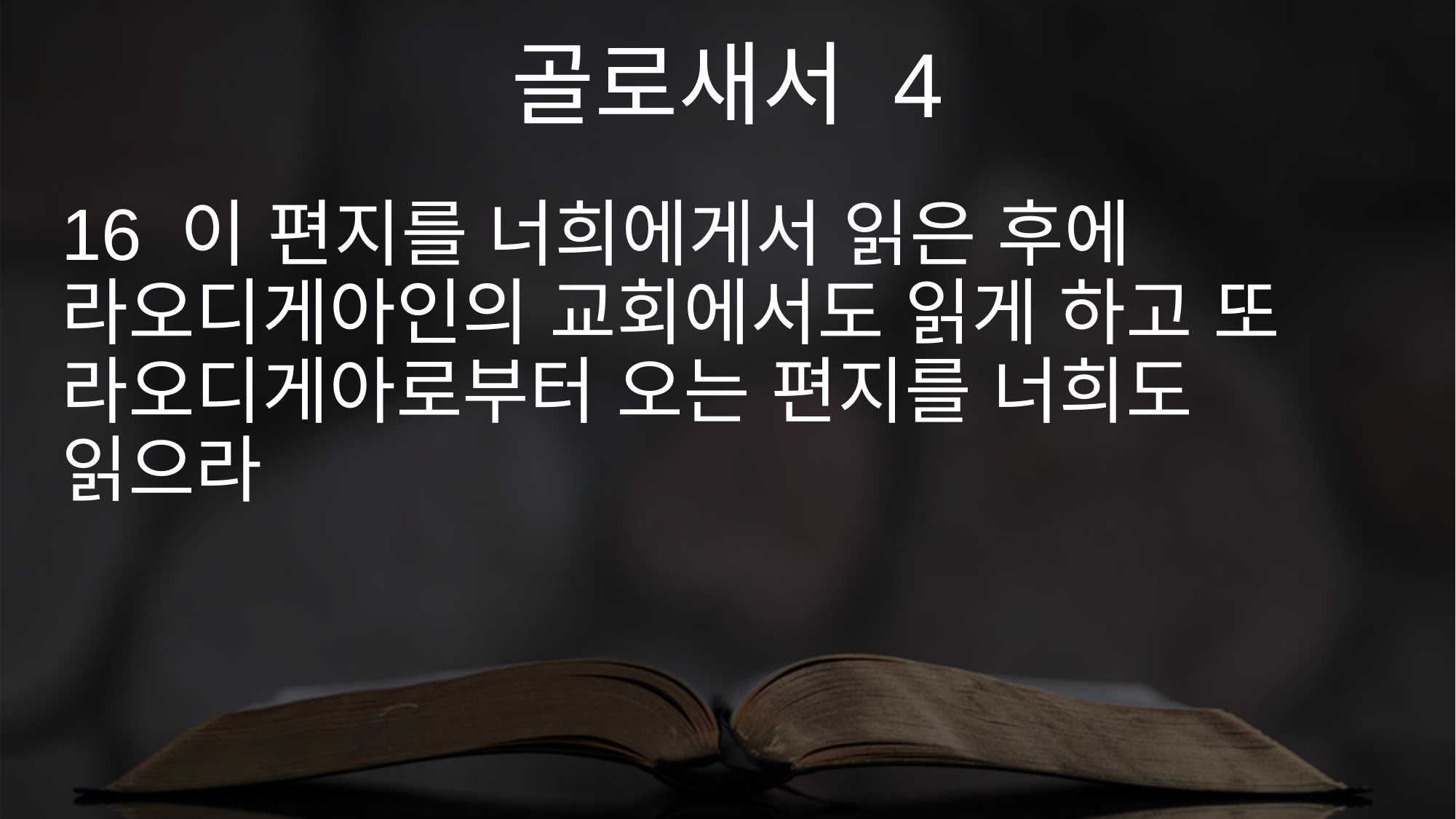

골로새서 4
16 이 편지를 너희에게서 읽은 후에 라오디게아인의 교회에서도 읽게 하고 또 라오디게아로부터 오는 편지를 너희도 읽으라